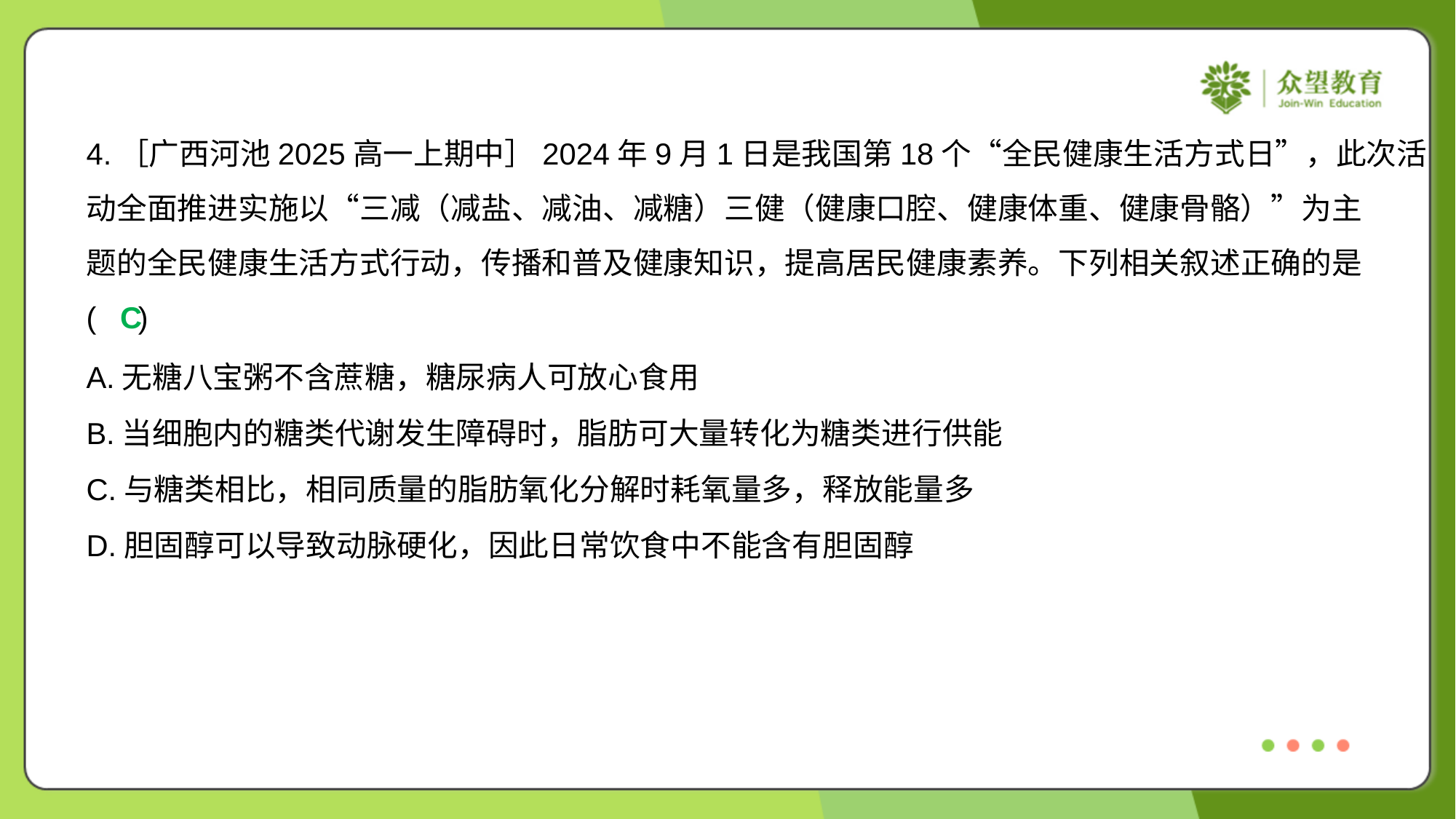

4.［广西河池2025高一上期中］2024年9月1日是我国第18个“全民健康生活方式日”，此次活
动全面推进实施以“三减（减盐、减油、减糖）三健（健康口腔、健康体重、健康骨骼）”为主
题的全民健康生活方式行动，传播和普及健康知识，提高居民健康素养。下列相关叙述正确的是
(     )
C
A.无糖八宝粥不含蔗糖，糖尿病人可放心食用
B.当细胞内的糖类代谢发生障碍时，脂肪可大量转化为糖类进行供能
C.与糖类相比，相同质量的脂肪氧化分解时耗氧量多，释放能量多
D.胆固醇可以导致动脉硬化，因此日常饮食中不能含有胆固醇